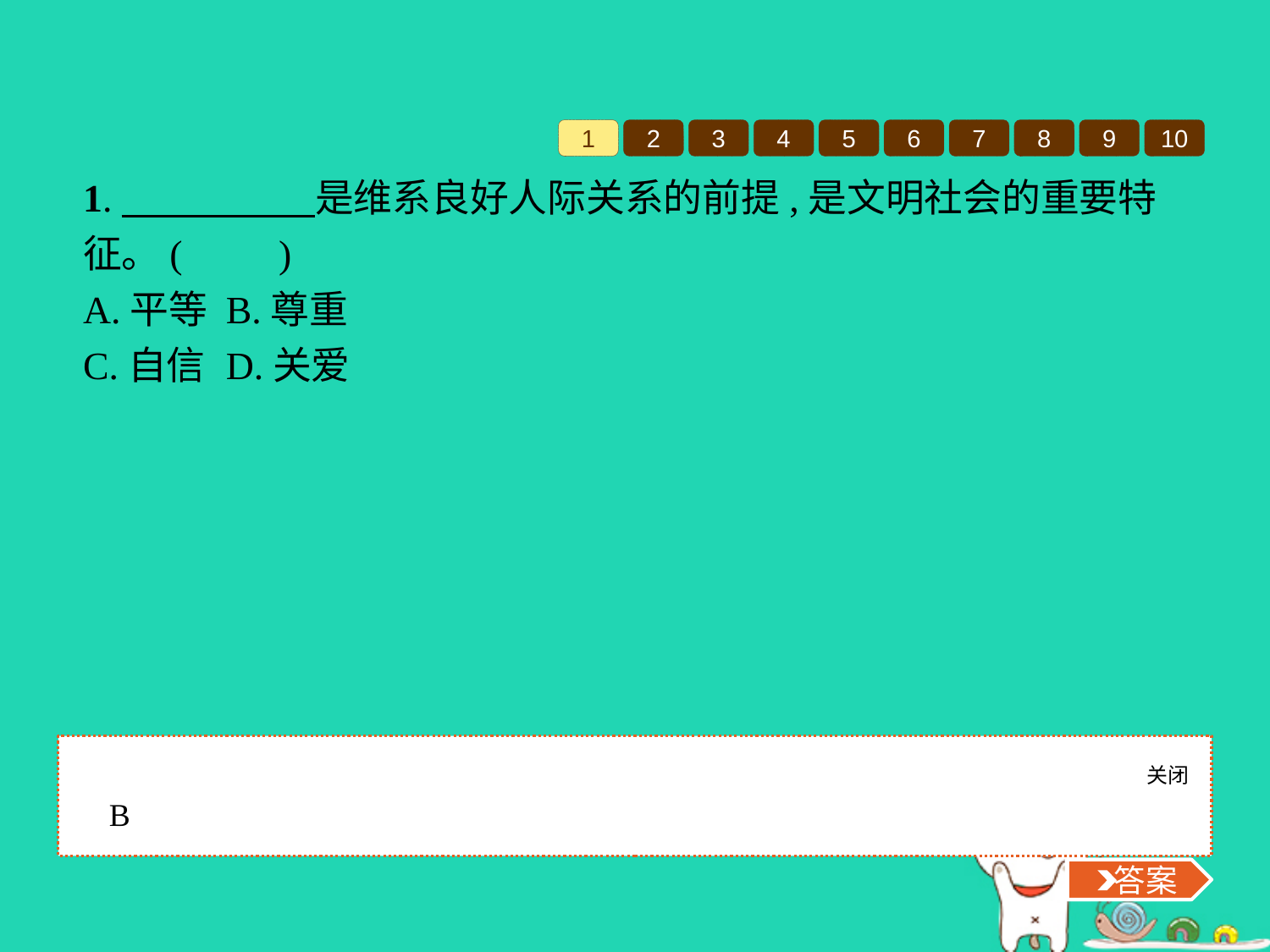

1
2
3
4
5
6
7
8
9
10
1.　　　　　是维系良好人际关系的前提,是文明社会的重要特征。(　　)
A.平等	B.尊重
C.自信	D.关爱

关闭
  答案

B
  答案